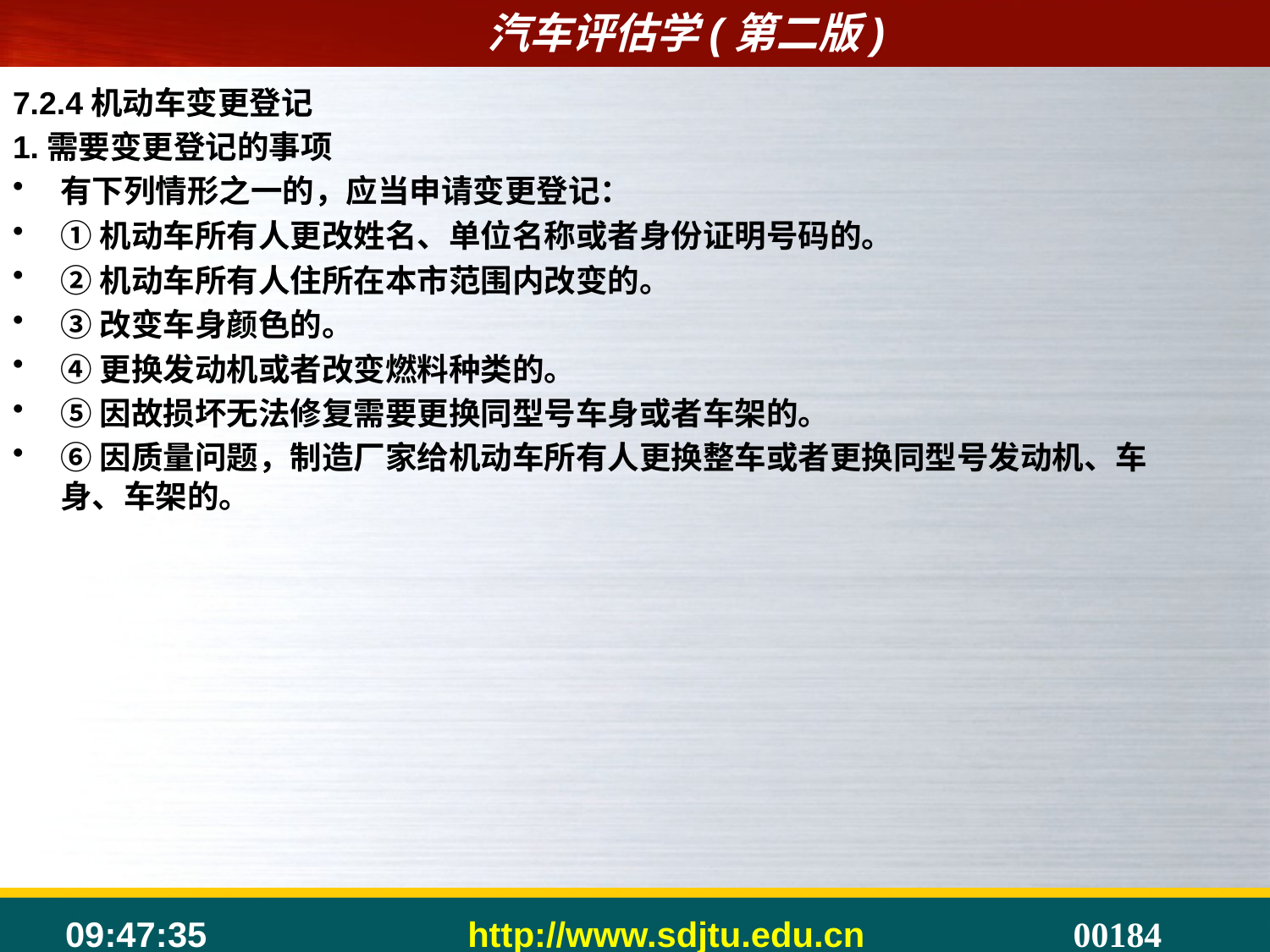

7.2.4机动车变更登记
1.需要变更登记的事项
有下列情形之一的，应当申请变更登记：
①机动车所有人更改姓名、单位名称或者身份证明号码的。
②机动车所有人住所在本市范围内改变的。
③改变车身颜色的。
④更换发动机或者改变燃料种类的。
⑤因故损坏无法修复需要更换同型号车身或者车架的。
⑥因质量问题，制造厂家给机动车所有人更换整车或者更换同型号发动机、车身、车架的。